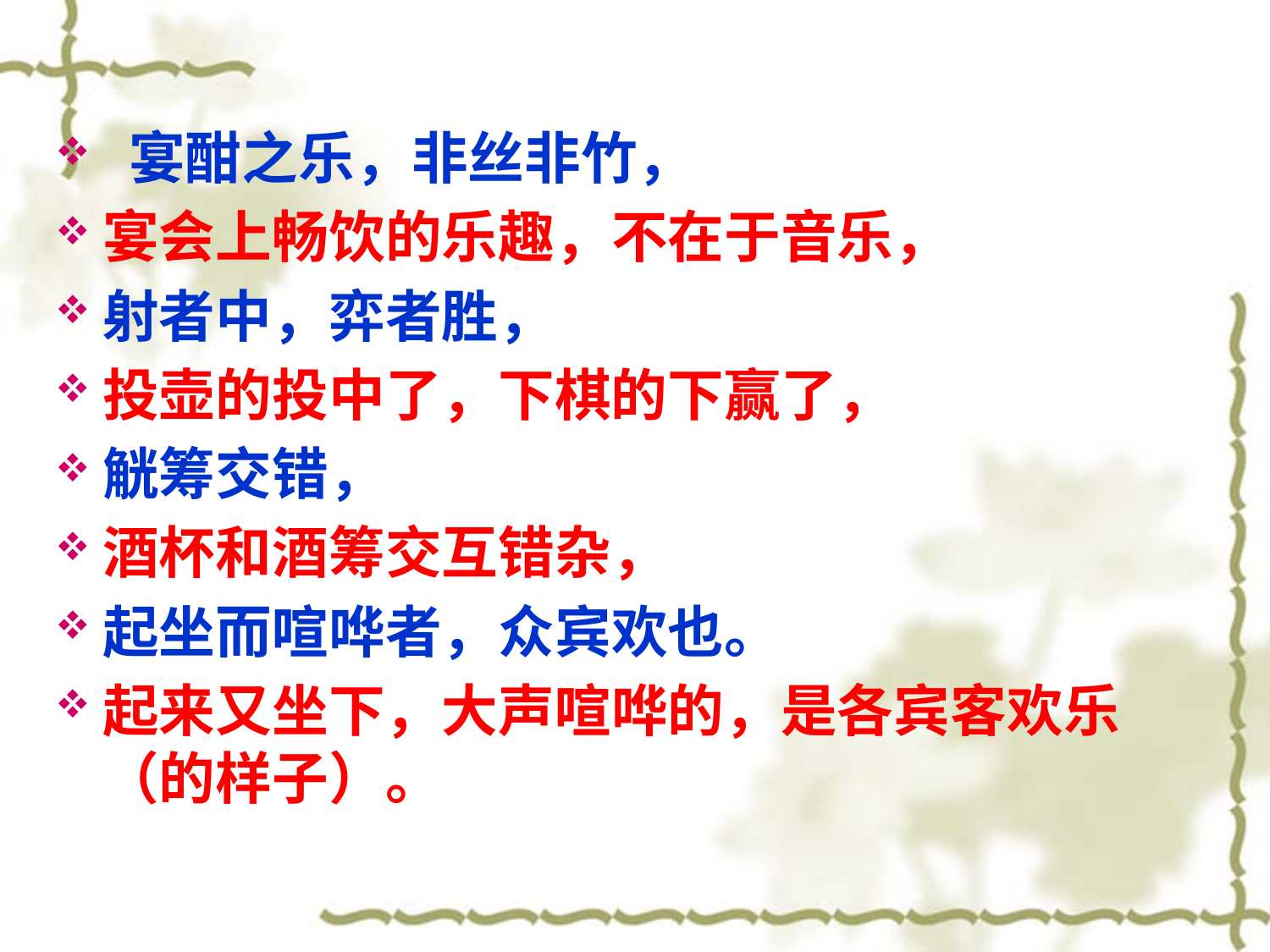

宴酣之乐，非丝非竹，
宴会上畅饮的乐趣，不在于音乐，
射者中，弈者胜，
投壶的投中了，下棋的下赢了，
觥筹交错，
酒杯和酒筹交互错杂，
起坐而喧哗者，众宾欢也。
起来又坐下，大声喧哗的，是各宾客欢乐（的样子）。